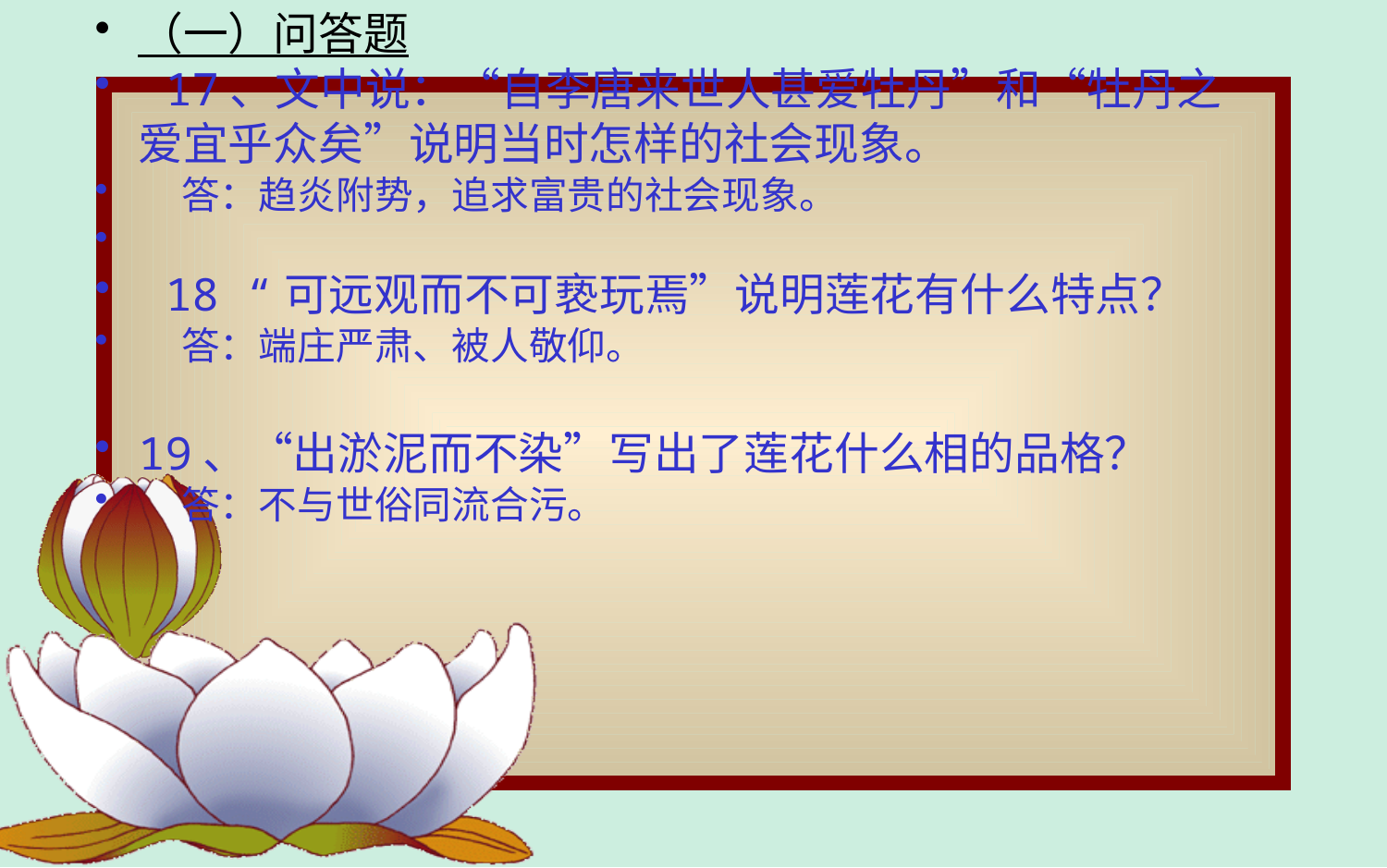

（一）问答题
 17、文中说：“自李唐来世人甚爱牡丹”和“牡丹之爱宜乎众矣”说明当时怎样的社会现象。
    答：趋炎附势，追求富贵的社会现象。

 18 “可远观而不可亵玩焉”说明莲花有什么特点？
    答：端庄严肃、被人敬仰。

19、“出淤泥而不染”写出了莲花什么相的品格？
    答：不与世俗同流合污。
#